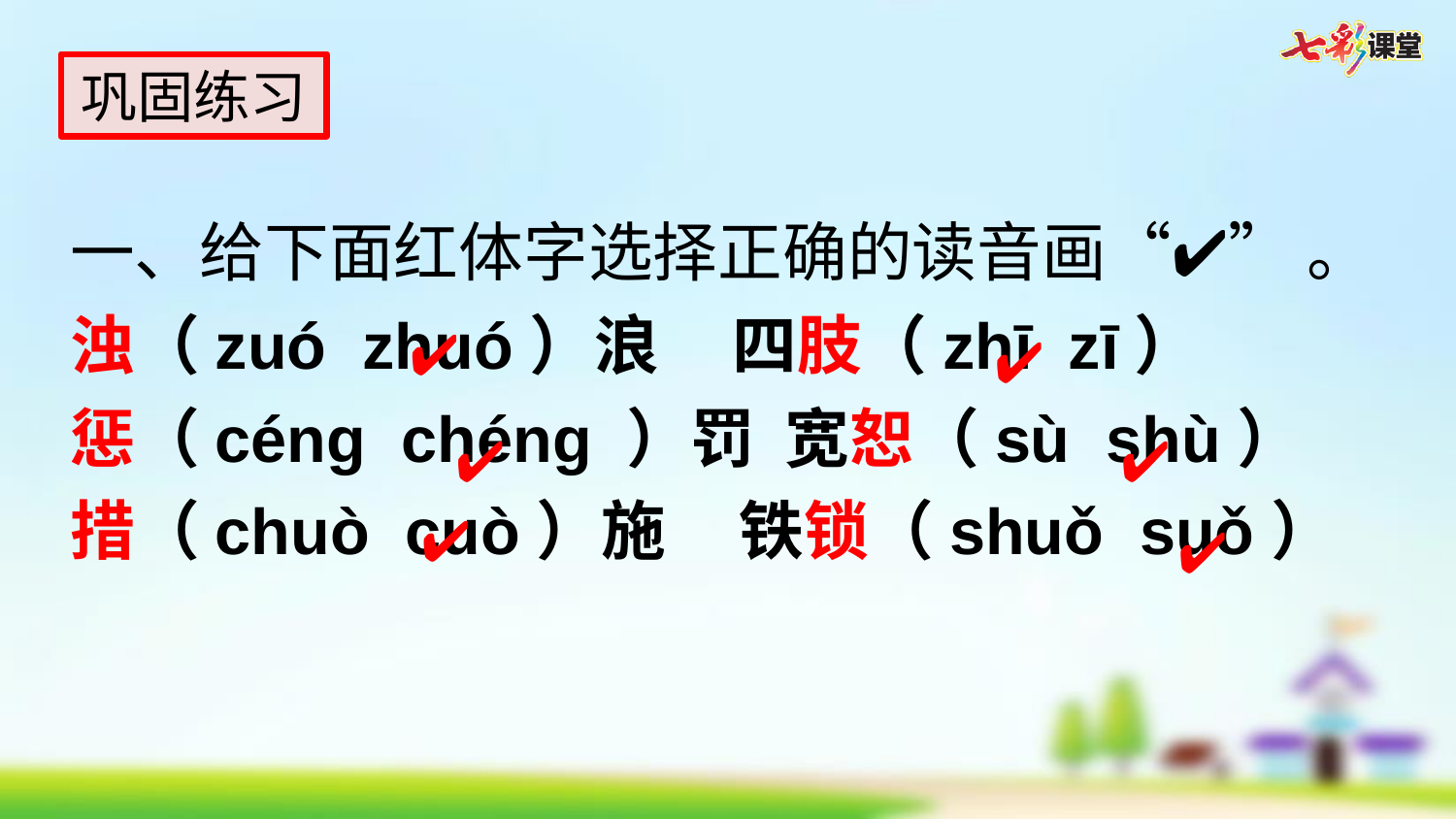

巩固练习
一、给下面红体字选择正确的读音画“✔” 。
浊（zuó  zhuó）浪     四肢（zhī  zī）
惩（cénɡ  chénɡ ）罚  宽恕（sù  shù）
措（chuò  cuò）施     铁锁（shuǒ  suǒ）
✔
✔
✔
✔
✔
✔